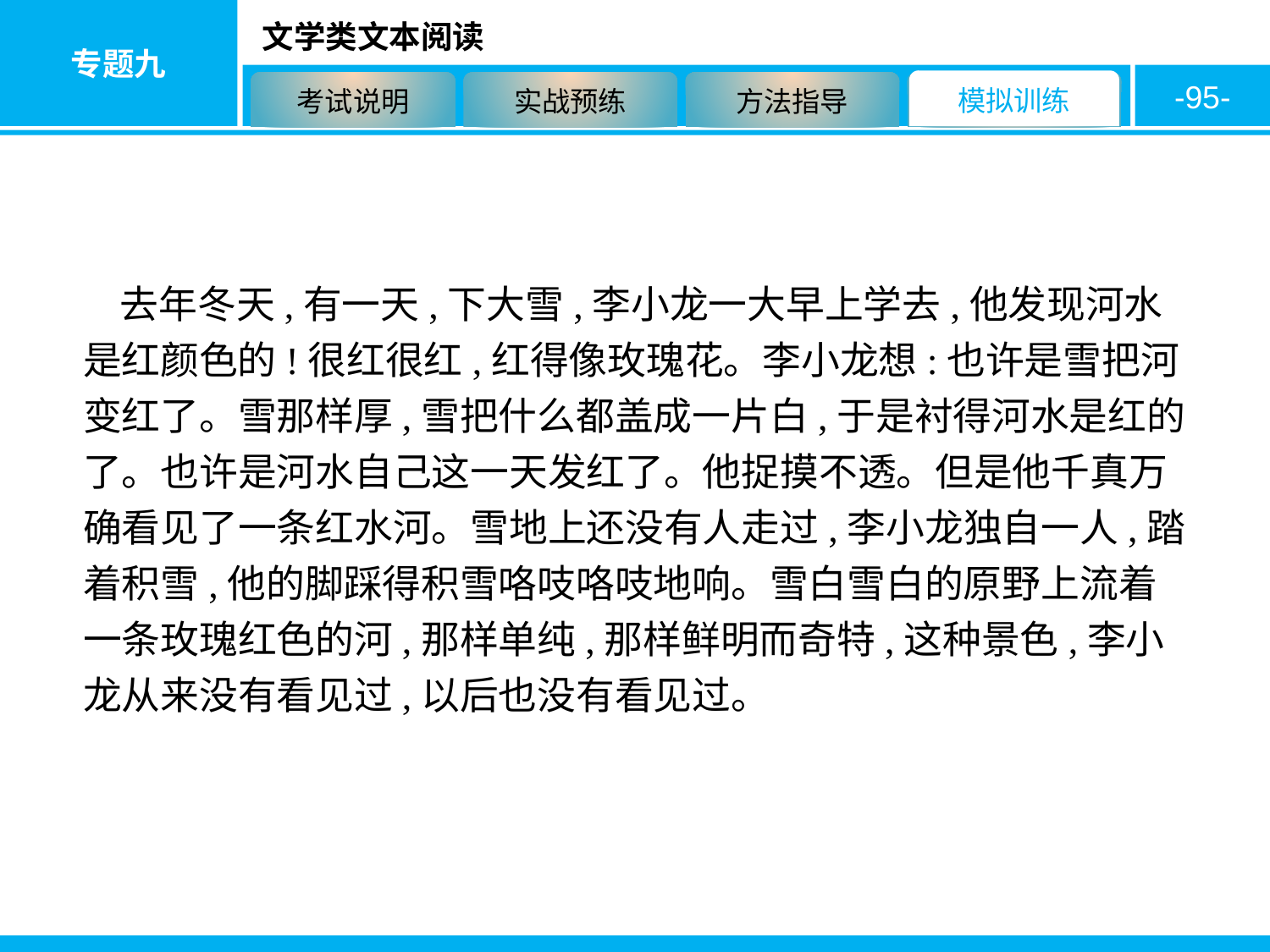

-95-
去年冬天,有一天,下大雪,李小龙一大早上学去,他发现河水是红颜色的!很红很红,红得像玫瑰花。李小龙想:也许是雪把河变红了。雪那样厚,雪把什么都盖成一片白,于是衬得河水是红的了。也许是河水自己这一天发红了。他捉摸不透。但是他千真万确看见了一条红水河。雪地上还没有人走过,李小龙独自一人,踏着积雪,他的脚踩得积雪咯吱咯吱地响。雪白雪白的原野上流着一条玫瑰红色的河,那样单纯,那样鲜明而奇特,这种景色,李小龙从来没有看见过,以后也没有看见过。